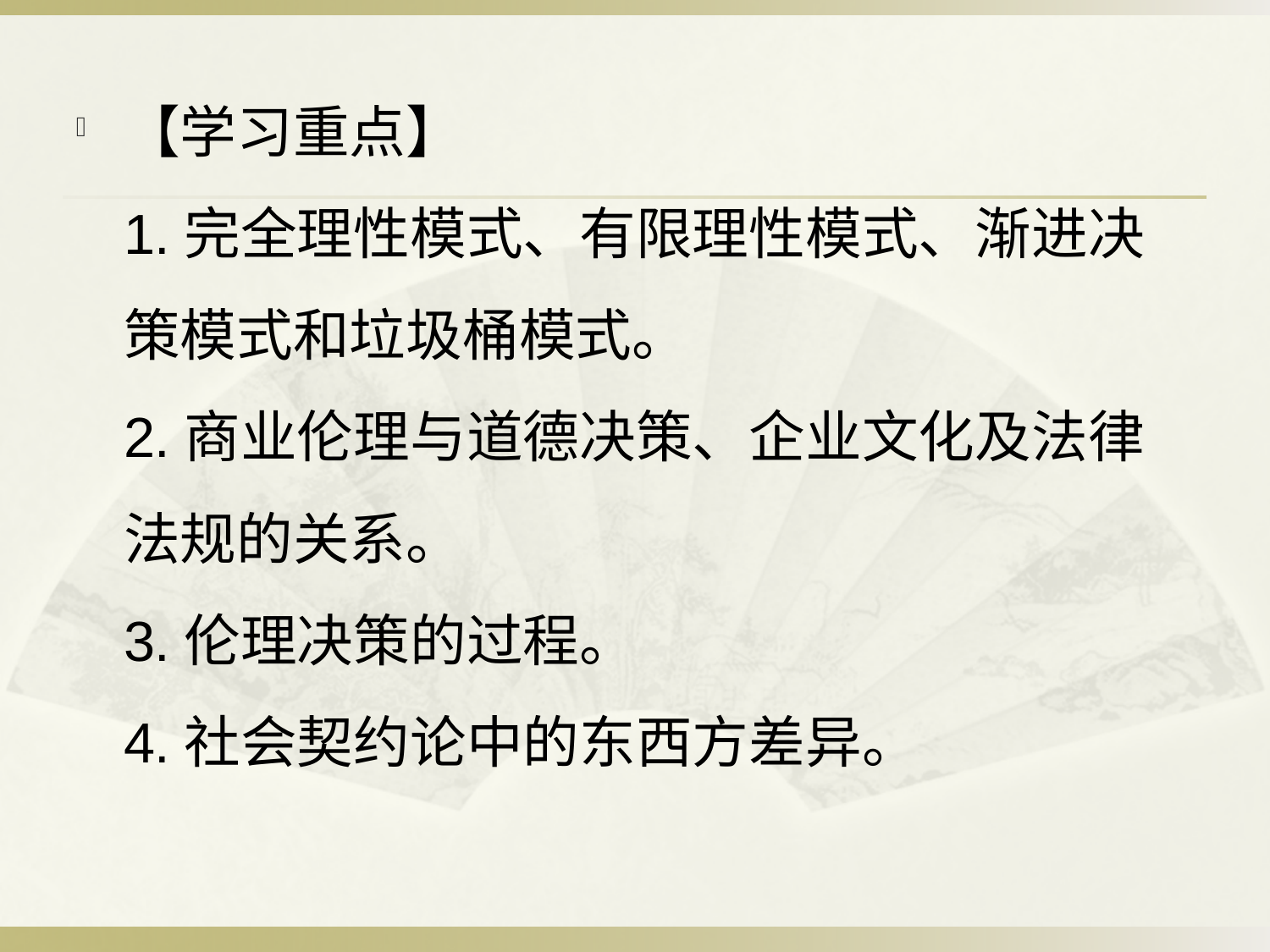

#
【学习重点】
1.完全理性模式、有限理性模式、渐进决策模式和垃圾桶模式。
2.商业伦理与道德决策、企业文化及法律法规的关系。
3.伦理决策的过程。
4.社会契约论中的东西方差异。